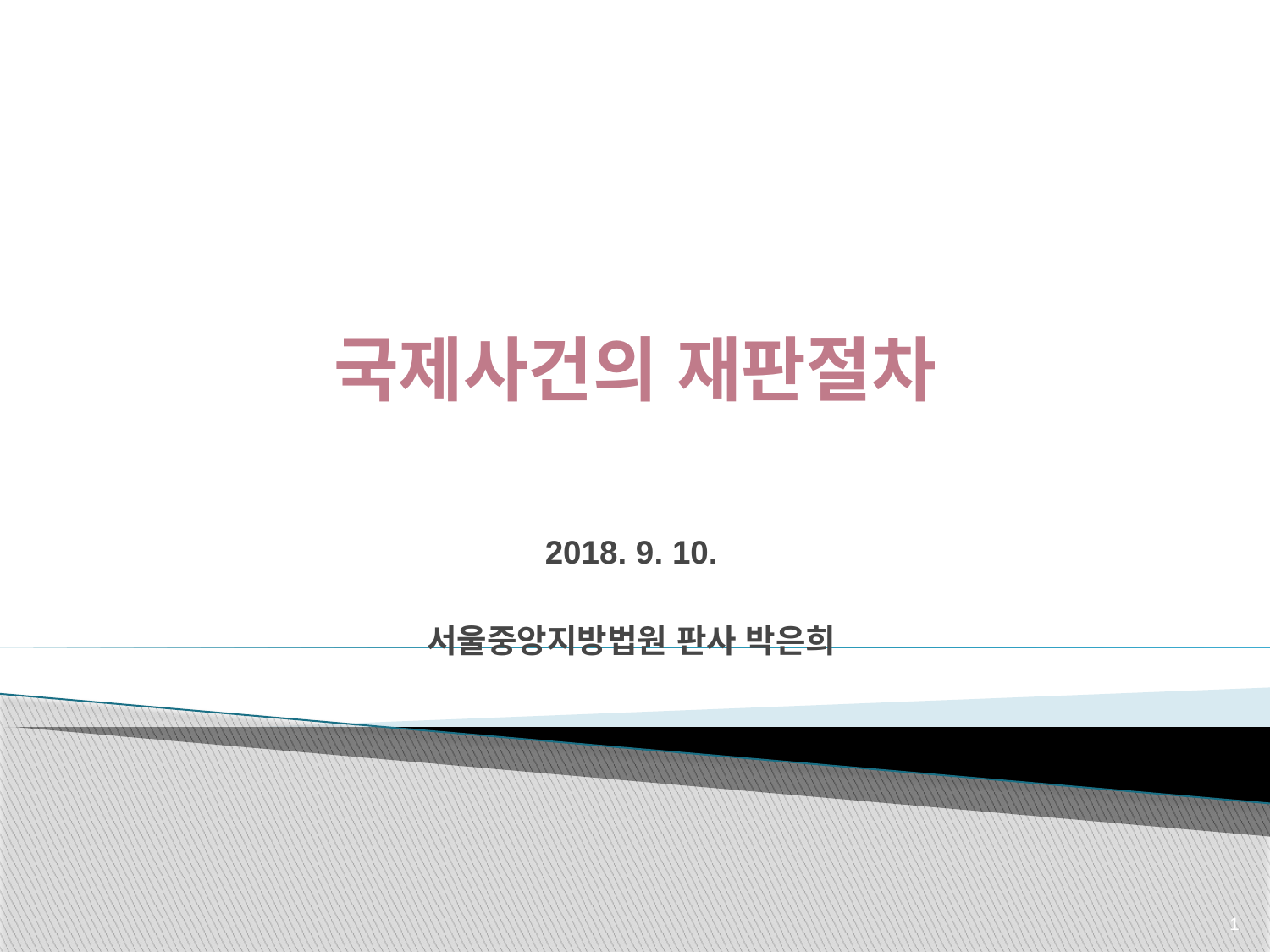

# 국제사건의 재판절차

2018. 9. 10.

서울중앙지방법원 판사 박은희
1